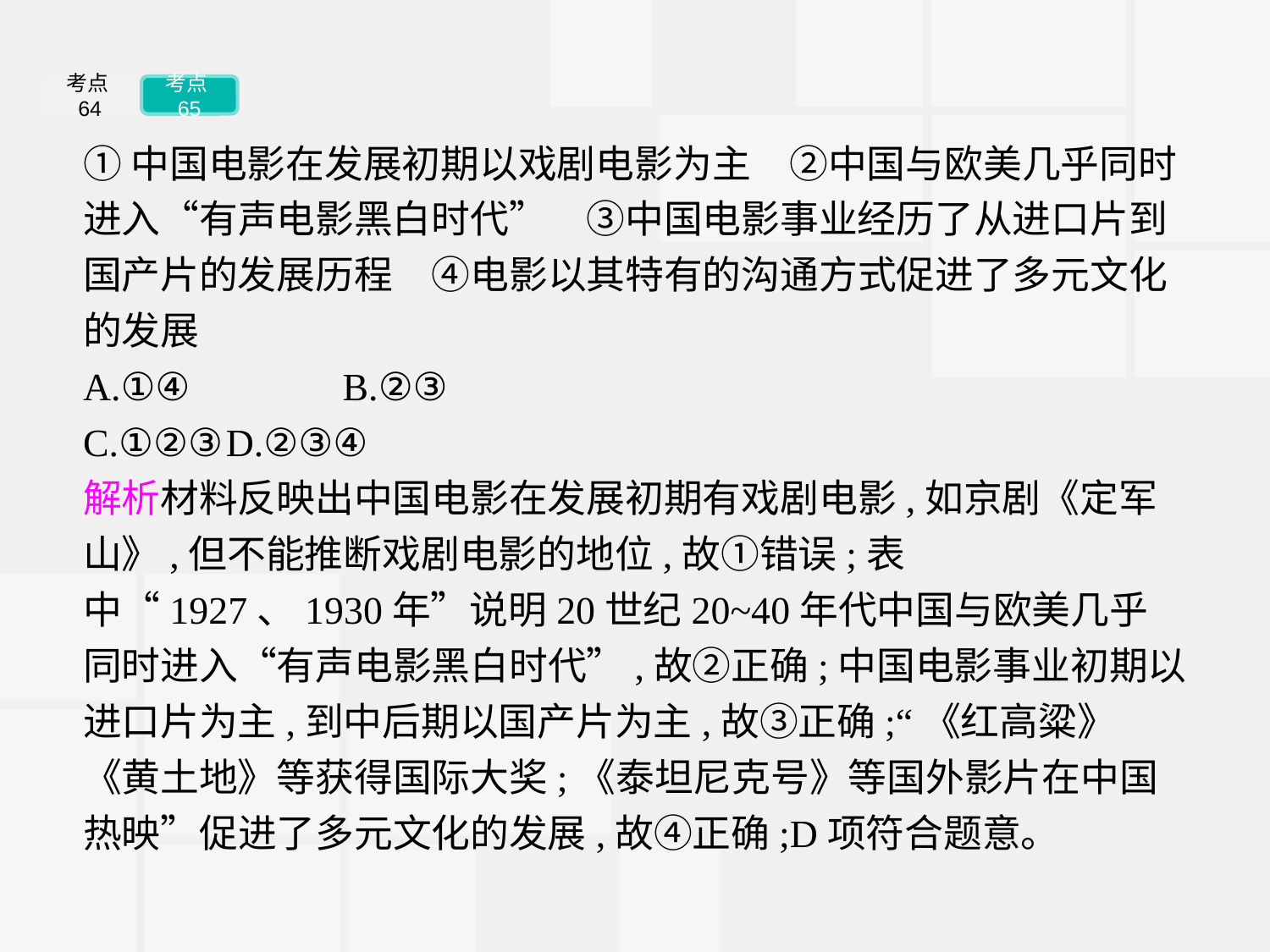

考点64
考点65
①中国电影在发展初期以戏剧电影为主　②中国与欧美几乎同时进入“有声电影黑白时代”　③中国电影事业经历了从进口片到国产片的发展历程　④电影以其特有的沟通方式促进了多元文化的发展
A.①④	            B.②③
C.①②③	D.②③④
解析材料反映出中国电影在发展初期有戏剧电影,如京剧《定军山》,但不能推断戏剧电影的地位,故①错误;表中“1927、1930年”说明20世纪20~40年代中国与欧美几乎同时进入“有声电影黑白时代”,故②正确;中国电影事业初期以进口片为主,到中后期以国产片为主,故③正确;“《红高粱》《黄土地》等获得国际大奖;《泰坦尼克号》等国外影片在中国热映”促进了多元文化的发展,故④正确;D项符合题意。